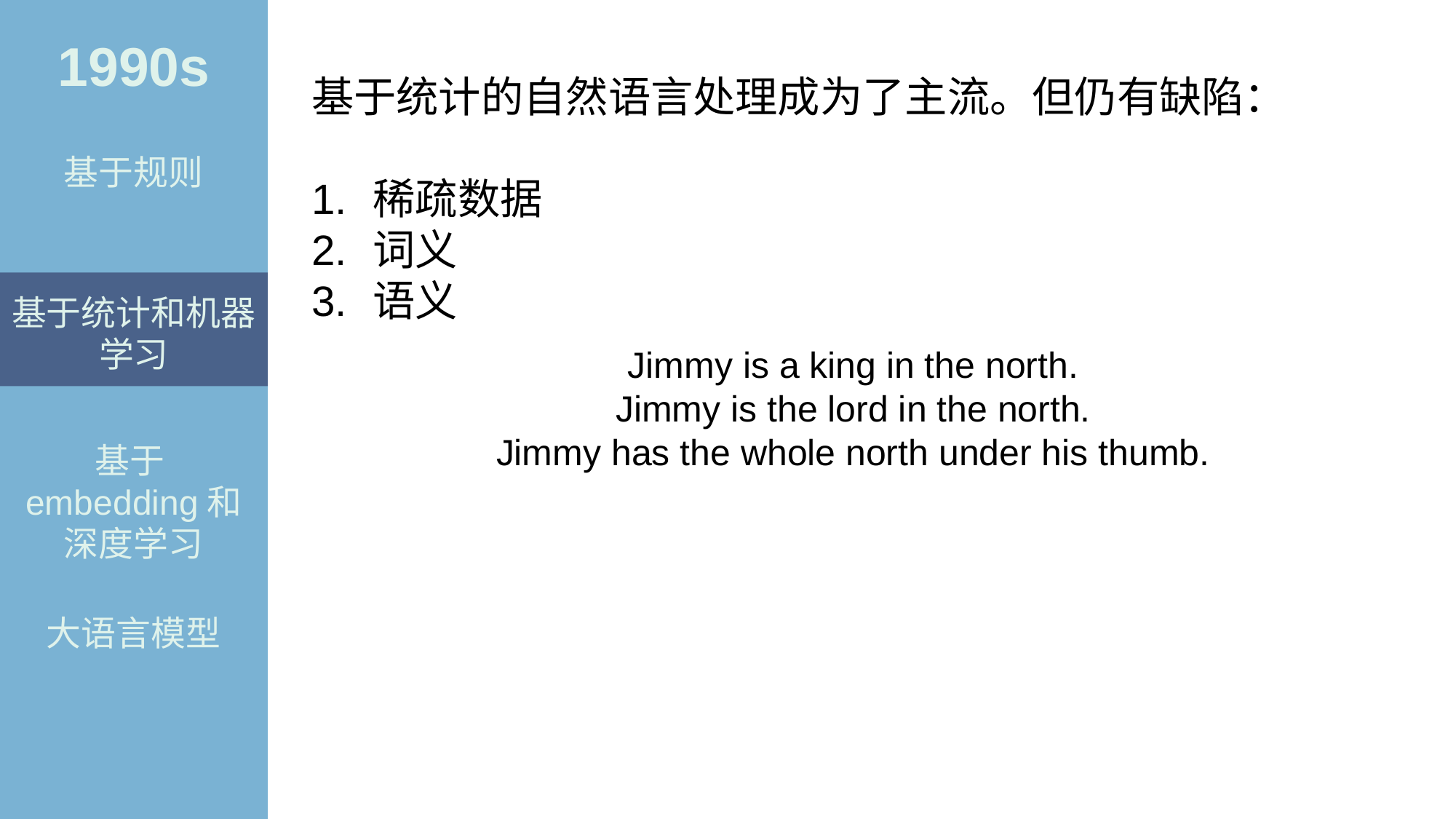

1990s
基于统计的自然语言处理成为了主流。但仍有缺陷：

稀疏数据
词义
语义
基于规则

基于统计和机器学习
Jimmy is a king in the north.
Jimmy is the lord in the north.
Jimmy has the whole north under his thumb.
基于embedding和深度学习
大语言模型